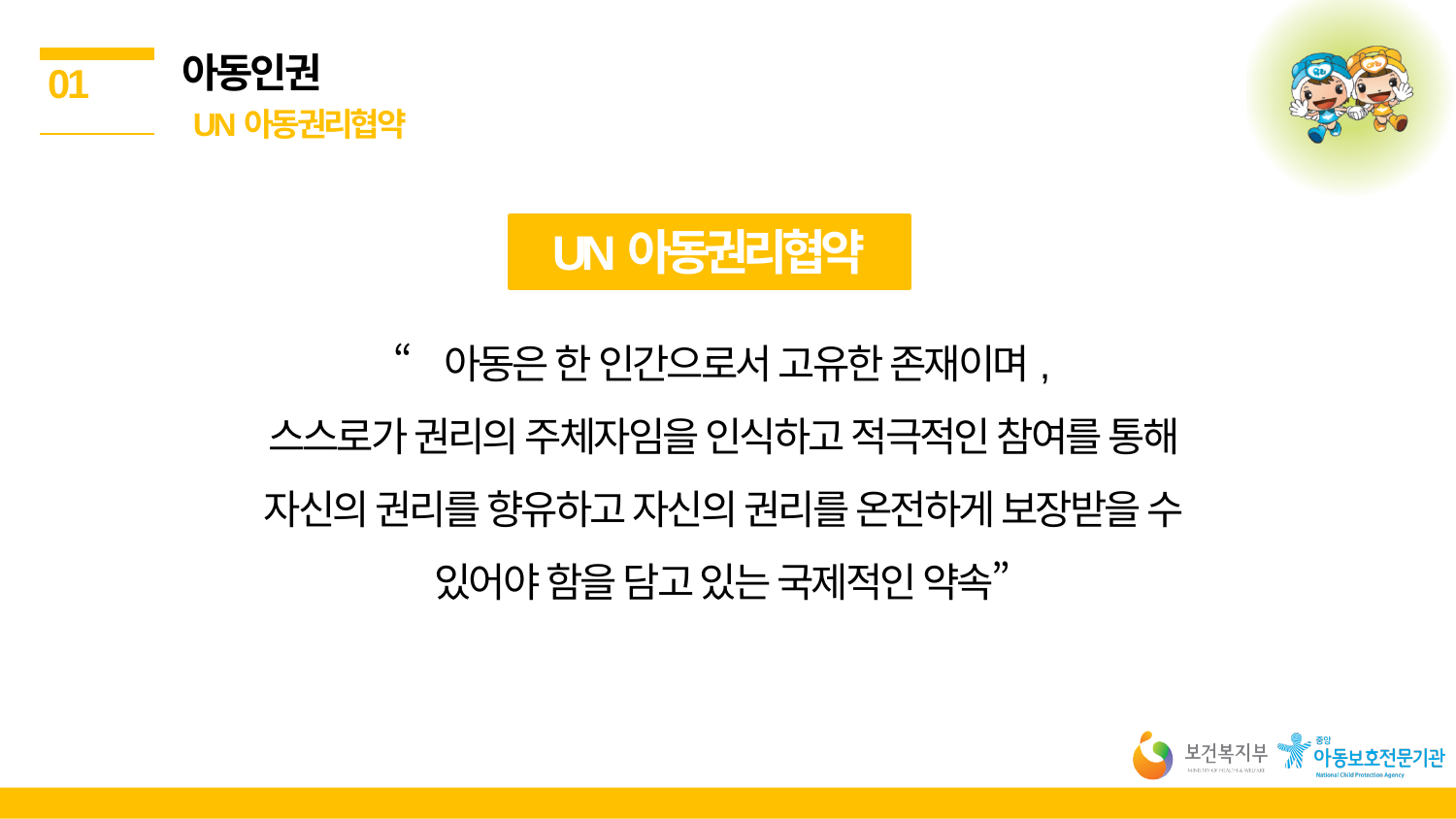

아동인권
 UN아동권리협약
01
UN아동권리협약

“아동은 한 인간으로서 고유한 존재이며,
스스로가 권리의 주체자임을 인식하고 적극적인 참여를 통해 자신의 권리를 향유하고 자신의 권리를 온전하게 보장받을 수 있어야 함을 담고 있는 국제적인 약속”